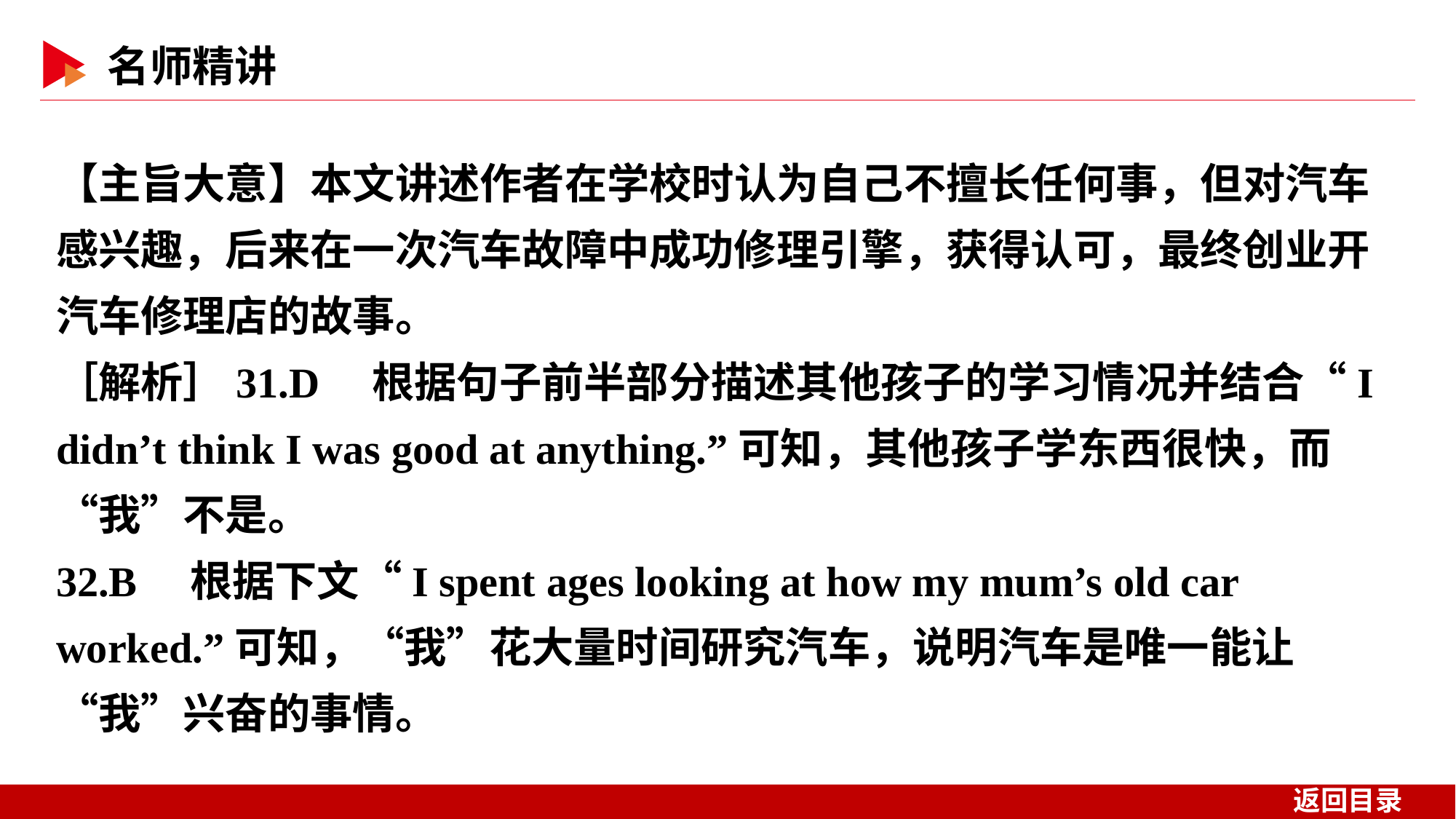

【主旨大意】本文讲述作者在学校时认为自己不擅长任何事，但对汽车感兴趣，后来在一次汽车故障中成功修理引擎，获得认可，最终创业开汽车修理店的故事。
［解析］31.D　根据句子前半部分描述其他孩子的学习情况并结合“I didn’t think I was good at anything.”可知，其他孩子学东西很快，而“我”不是。
32.B　根据下文“I spent ages looking at how my mum’s old car worked.”可知，“我”花大量时间研究汽车，说明汽车是唯一能让“我”兴奋的事情。